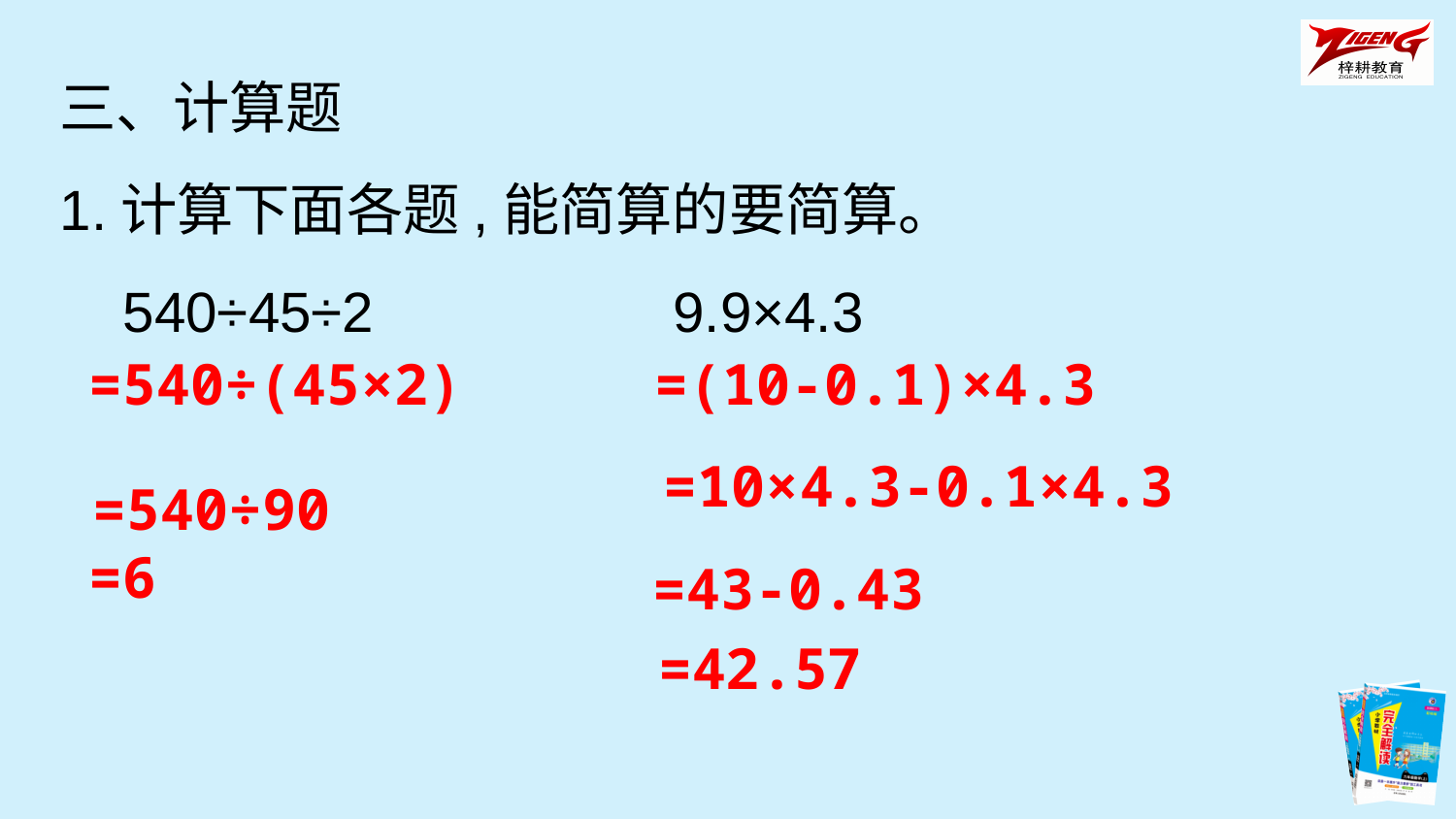

三、计算题
1.计算下面各题,能简算的要简算。
    540÷45÷2                   9.9×4.3
=540÷(45×2)
=(10-0.1)×4.3
=540÷90
=10×4.3-0.1×4.3
=6
=43-0.43
=42.57